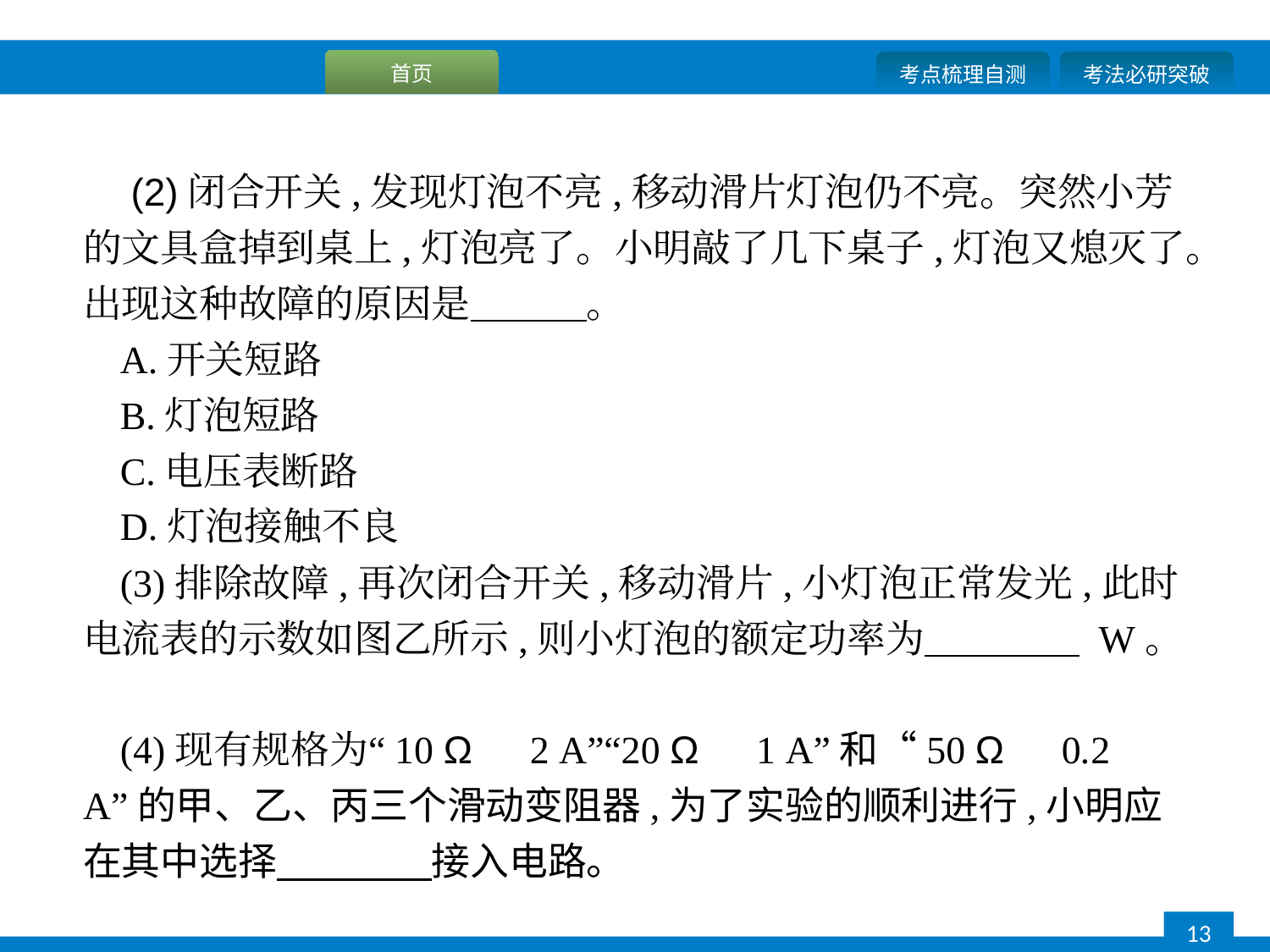

(2)闭合开关,发现灯泡不亮,移动滑片灯泡仍不亮。突然小芳的文具盒掉到桌上,灯泡亮了。小明敲了几下桌子,灯泡又熄灭了。出现这种故障的原因是　　　。
A.开关短路
B.灯泡短路
C.电压表断路
D.灯泡接触不良
(3)排除故障,再次闭合开关,移动滑片,小灯泡正常发光,此时电流表的示数如图乙所示,则小灯泡的额定功率为　　　　 W。
(4)现有规格为“10 Ω　2 A”“20 Ω　1 A”和“50 Ω　0.2 A”的甲、乙、丙三个滑动变阻器,为了实验的顺利进行,小明应在其中选择　　　　接入电路。